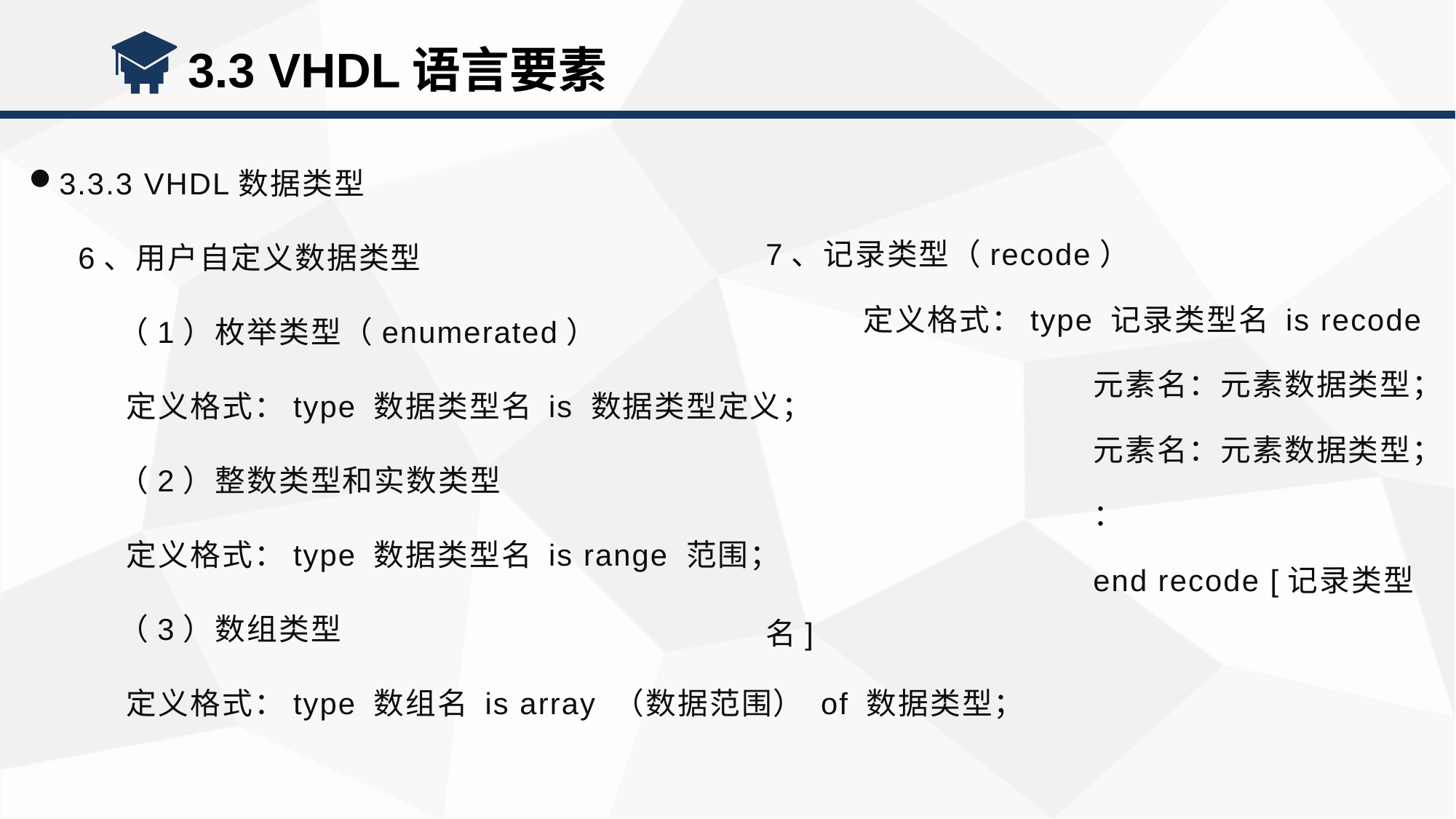

3.3 VHDL语言要素

3.3.3 VHDL数据类型
     6、用户自定义数据类型
          （1）枚举类型（enumerated）
           定义格式：type 数据类型名 is 数据类型定义；
          （2）整数类型和实数类型
           定义格式：type 数据类型名 is range 范围；
          （3）数组类型
           定义格式：type 数组名 is array （数据范围） of 数据类型；
7、记录类型（recode）
           定义格式：type 记录类型名 is recode
			元素名：元素数据类型；
			元素名：元素数据类型；
			：
			end recode [记录类型名]